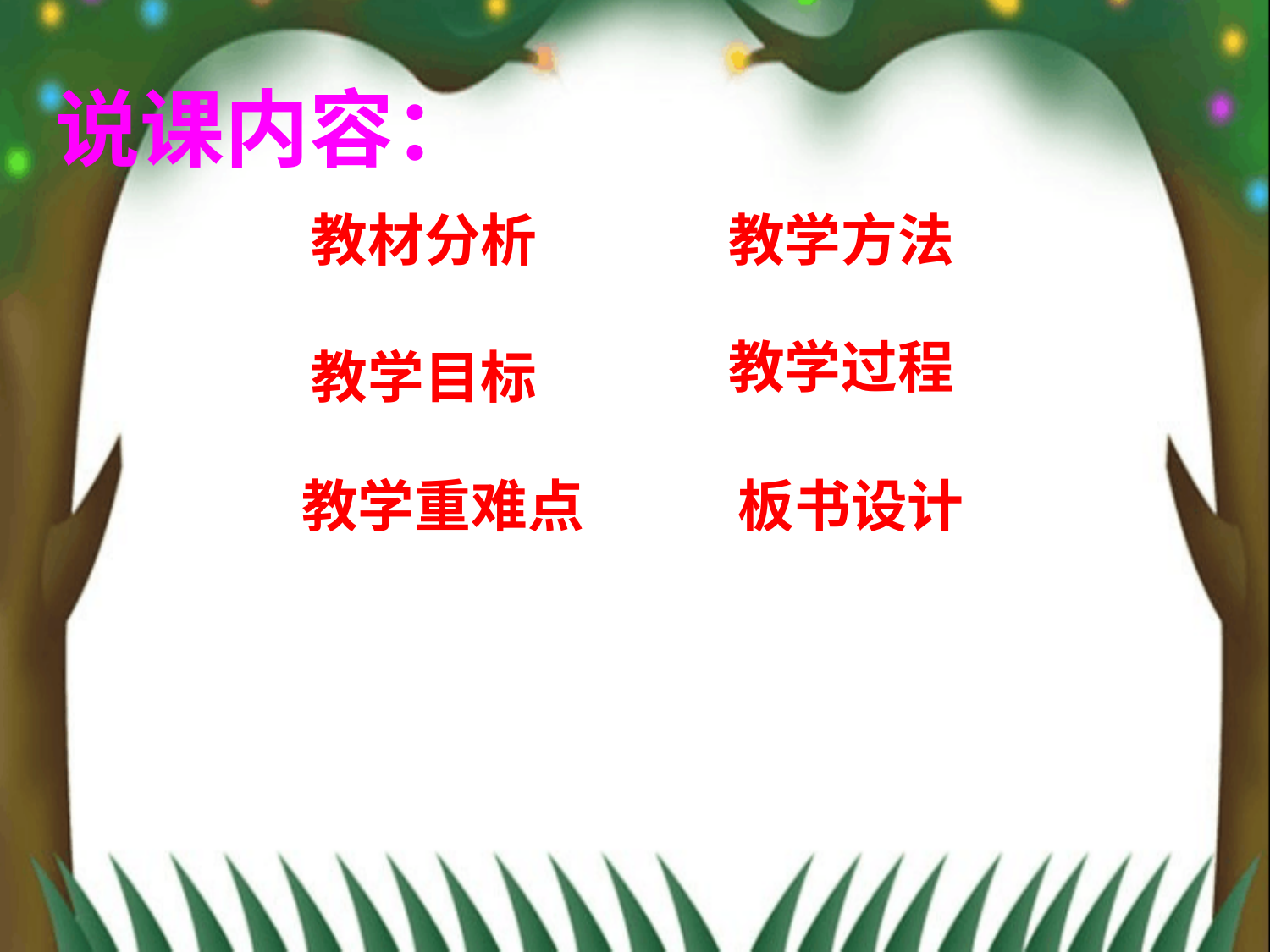

说课内容：
教材分析
教学方法
教学过程
教学目标
教学重难点
板书设计